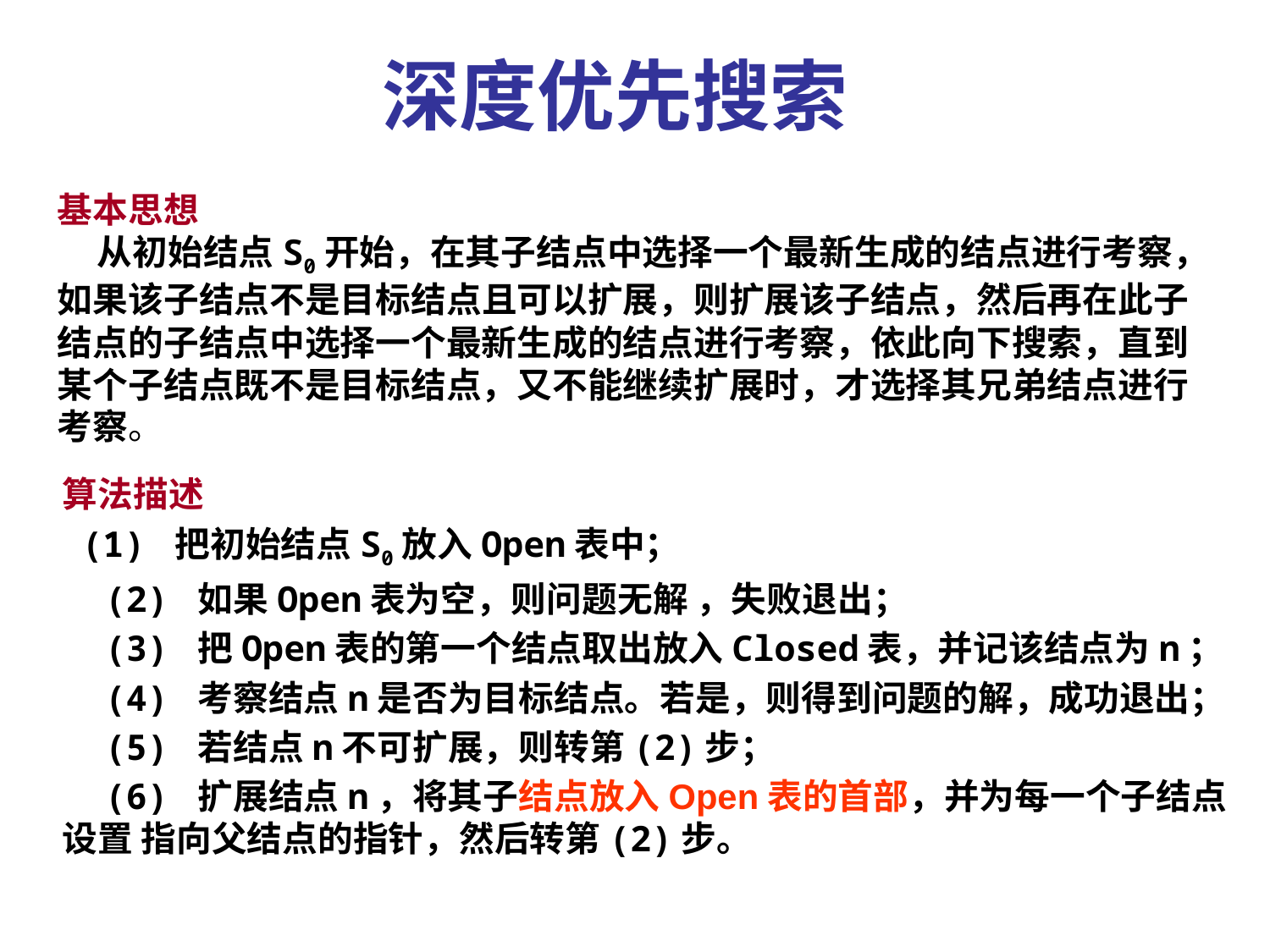

深度优先搜索
基本思想
    从初始结点S0开始，在其子结点中选择一个最新生成的结点进行考察，如果该子结点不是目标结点且可以扩展，则扩展该子结点，然后再在此子结点的子结点中选择一个最新生成的结点进行考察，依此向下搜索，直到某个子结点既不是目标结点，又不能继续扩展时，才选择其兄弟结点进行考察。
算法描述
  (1) 把初始结点S0放入Open表中；
  (2) 如果Open表为空，则问题无解 ，失败退出；
  (3) 把Open表的第一个结点取出放入Closed表，并记该结点为n；
  (4) 考察结点n是否为目标结点。若是，则得到问题的解，成功退出；
  (5) 若结点n不可扩展，则转第(2)步；
  (6) 扩展结点n，将其子结点放入Open表的首部，并为每一个子结点设置 指向父结点的指针，然后转第(2)步。